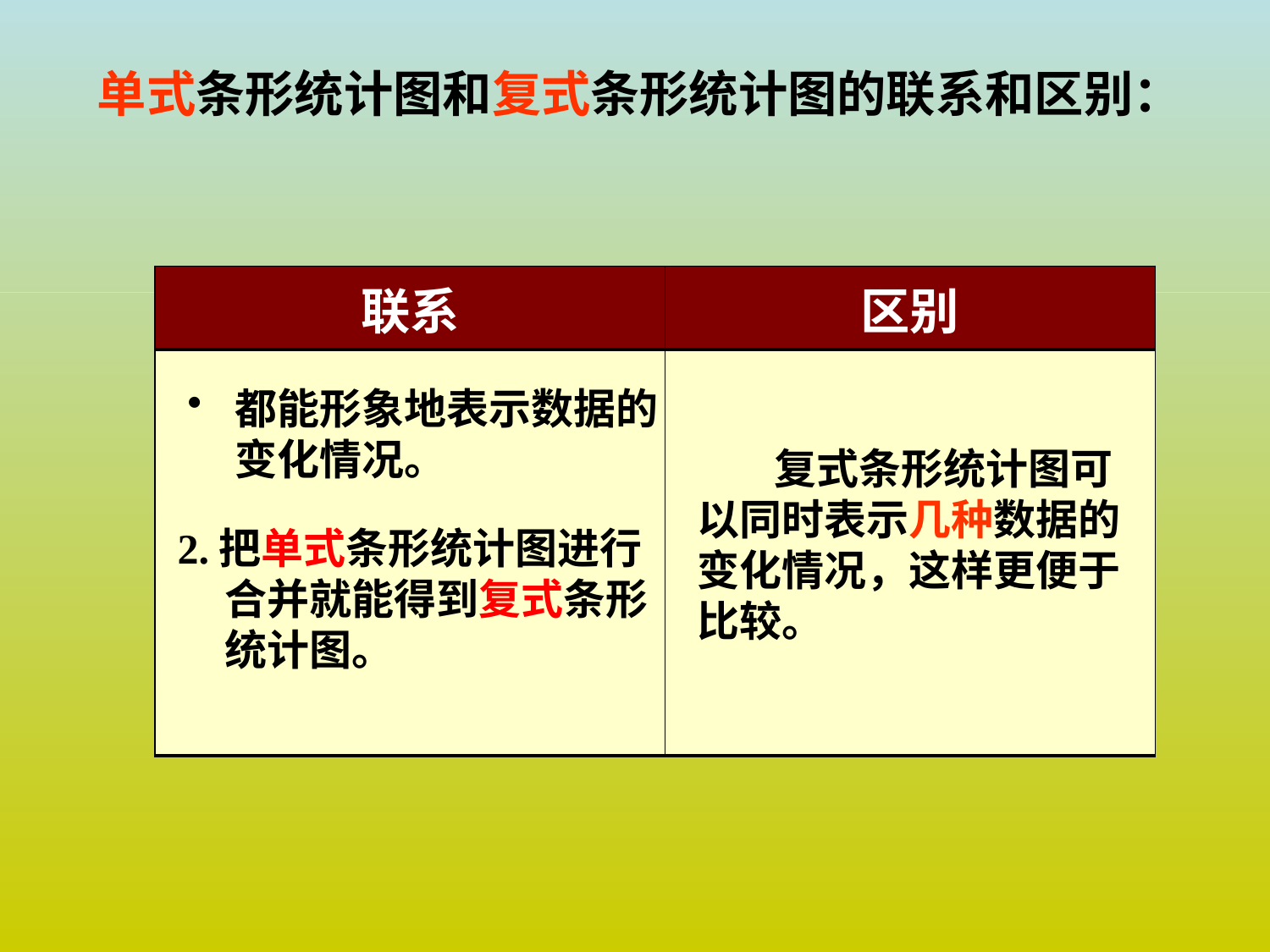

单式条形统计图和复式条形统计图的联系和区别：
| 联系 | 区别 |
| --- | --- |
|  |  |

都能形象地表示数据的变化情况。
       复式条形统计图可以同时表示几种数据的变化情况，这样更便于比较。

2.把单式条形统计图进行合并就能得到复式条形统计图。